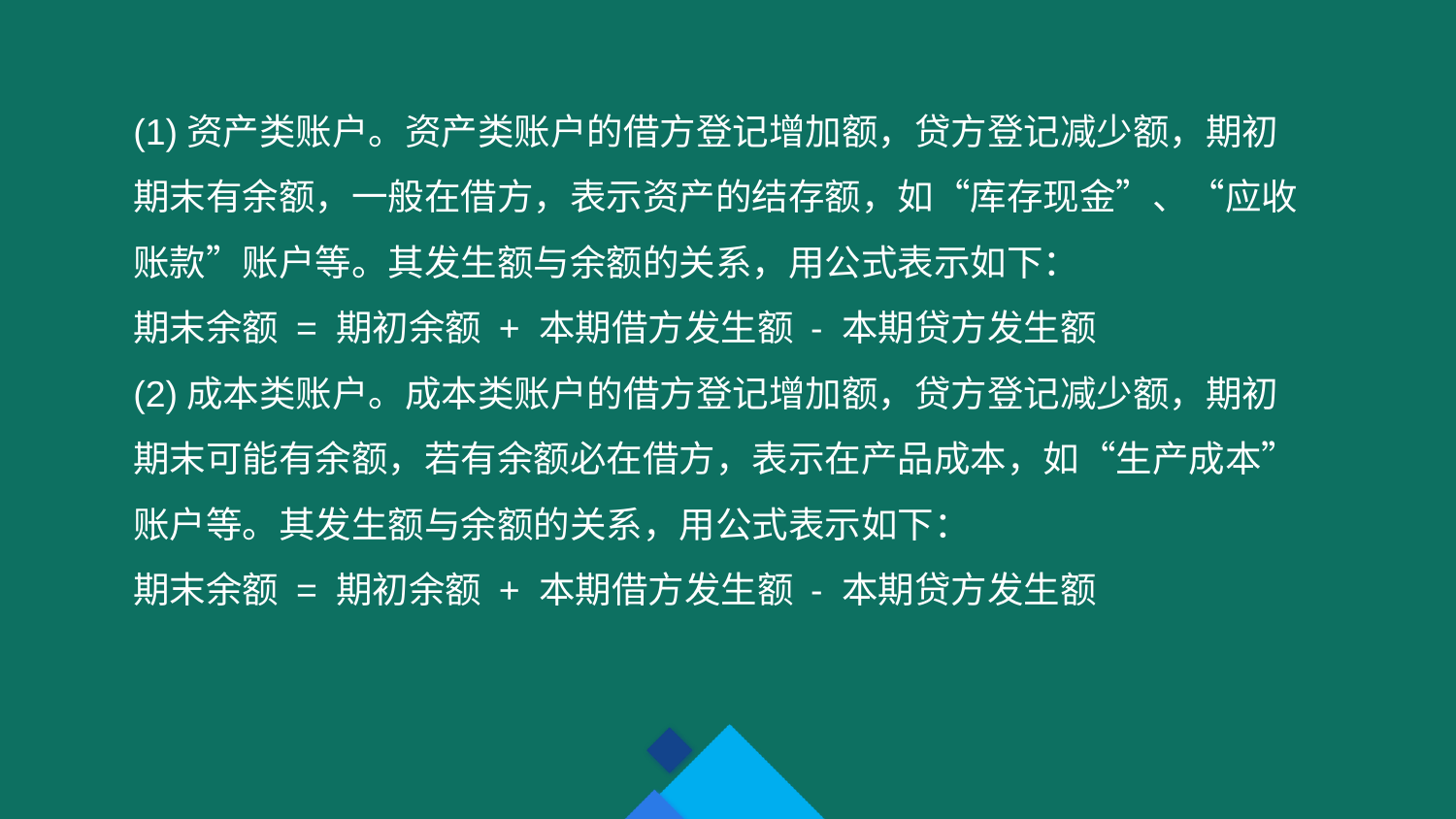

(1)资产类账户。资产类账户的借方登记增加额，贷方登记减少额，期初期末有余额，一般在借方，表示资产的结存额，如“库存现金”、“应收账款”账户等。其发生额与余额的关系，用公式表示如下：
期末余额 = 期初余额 + 本期借方发生额 - 本期贷方发生额
(2)成本类账户。成本类账户的借方登记增加额，贷方登记减少额，期初期末可能有余额，若有余额必在借方，表示在产品成本，如“生产成本”账户等。其发生额与余额的关系，用公式表示如下：
期末余额 = 期初余额 + 本期借方发生额 - 本期贷方发生额